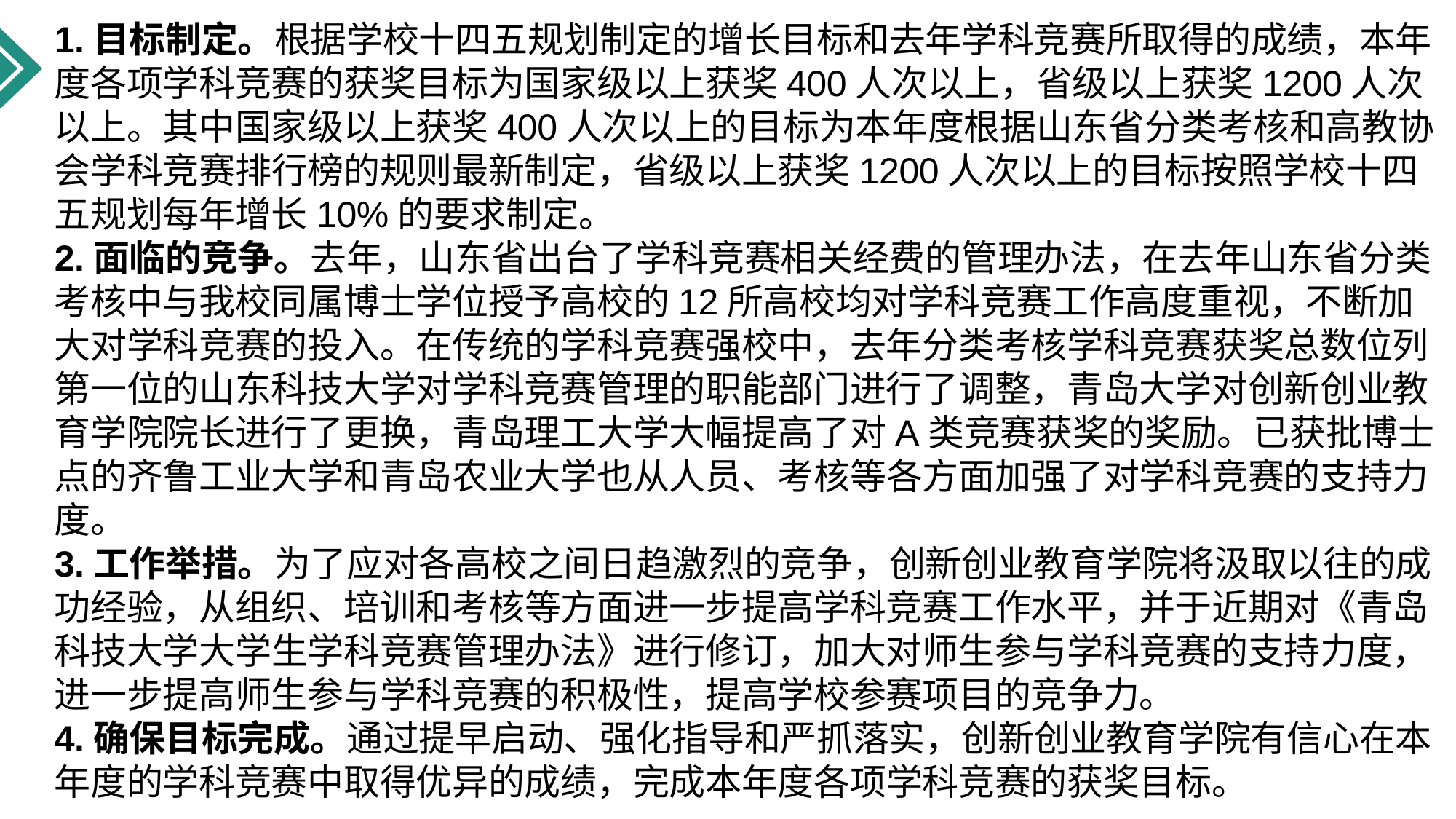

# 1.目标制定。根据学校十四五规划制定的增长目标和去年学科竞赛所取得的成绩，本年度各项学科竞赛的获奖目标为国家级以上获奖400人次以上，省级以上获奖1200人次以上。其中国家级以上获奖400人次以上的目标为本年度根据山东省分类考核和高教协会学科竞赛排行榜的规则最新制定，省级以上获奖1200人次以上的目标按照学校十四五规划每年增长10%的要求制定。 2.面临的竞争。去年，山东省出台了学科竞赛相关经费的管理办法，在去年山东省分类考核中与我校同属博士学位授予高校的12所高校均对学科竞赛工作高度重视，不断加大对学科竞赛的投入。在传统的学科竞赛强校中，去年分类考核学科竞赛获奖总数位列第一位的山东科技大学对学科竞赛管理的职能部门进行了调整，青岛大学对创新创业教育学院院长进行了更换，青岛理工大学大幅提高了对A类竞赛获奖的奖励。已获批博士点的齐鲁工业大学和青岛农业大学也从人员、考核等各方面加强了对学科竞赛的支持力度。 3.工作举措。为了应对各高校之间日趋激烈的竞争，创新创业教育学院将汲取以往的成功经验，从组织、培训和考核等方面进一步提高学科竞赛工作水平，并于近期对《青岛科技大学大学生学科竞赛管理办法》进行修订，加大对师生参与学科竞赛的支持力度，进一步提高师生参与学科竞赛的积极性，提高学校参赛项目的竞争力。 4.确保目标完成。通过提早启动、强化指导和严抓落实，创新创业教育学院有信心在本年度的学科竞赛中取得优异的成绩，完成本年度各项学科竞赛的获奖目标。